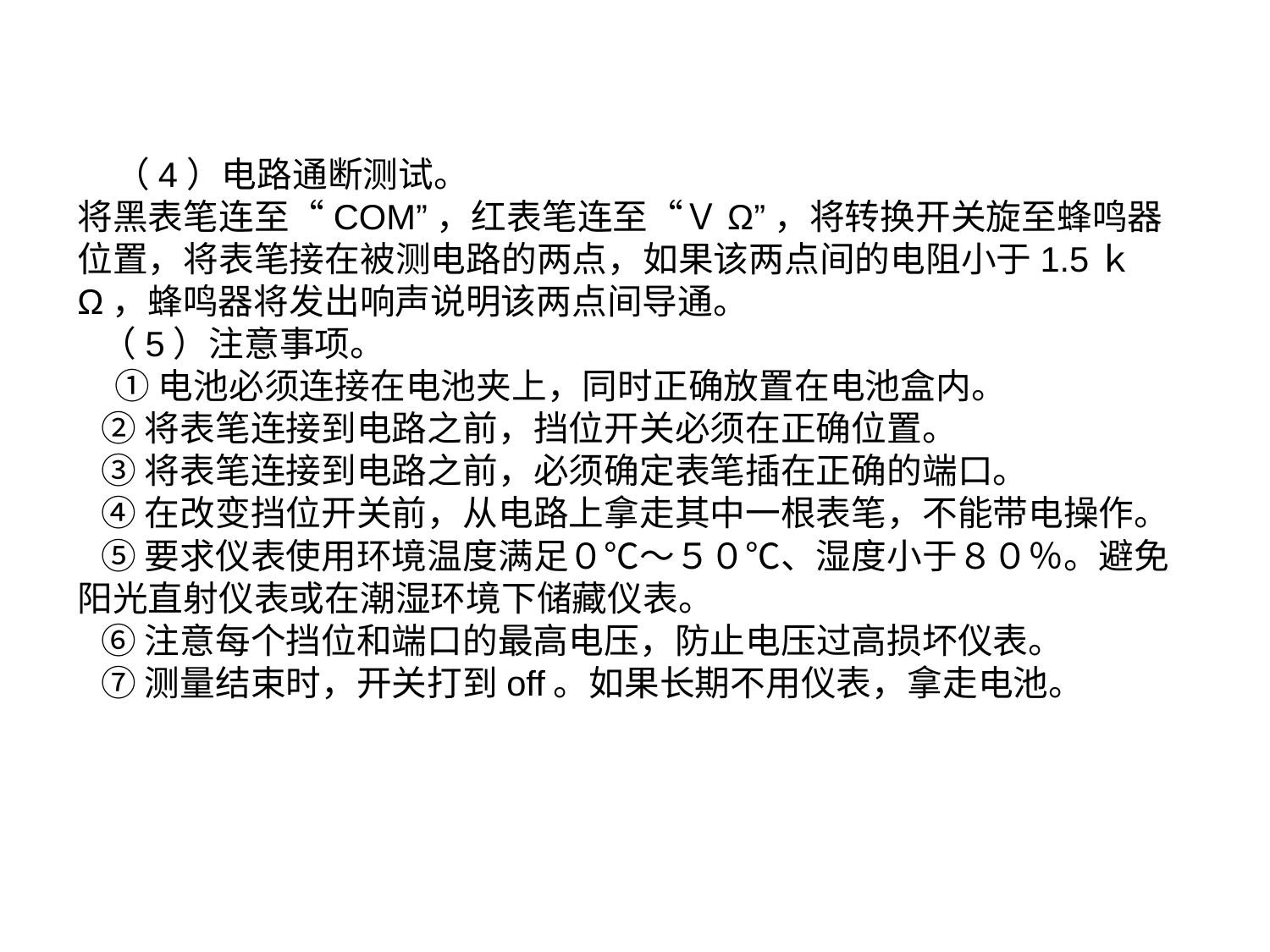

（4）电路通断测试。
将黑表笔连至“COM”，红表笔连至“ＶΩ”，将转换开关旋至蜂鸣器位置，将表笔接在被测电路的两点，如果该两点间的电阻小于1.5ｋΩ，蜂鸣器将发出响声说明该两点间导通。
  （5）注意事项。
①电池必须连接在电池夹上，同时正确放置在电池盒内。
   ②将表笔连接到电路之前，挡位开关必须在正确位置。
   ③将表笔连接到电路之前，必须确定表笔插在正确的端口。
   ④在改变挡位开关前，从电路上拿走其中一根表笔，不能带电操作。
   ⑤要求仪表使用环境温度满足０℃～５０℃、湿度小于８０％。避免阳光直射仪表或在潮湿环境下储藏仪表。
   ⑥注意每个挡位和端口的最高电压，防止电压过高损坏仪表。
   ⑦测量结束时，开关打到off。如果长期不用仪表，拿走电池。